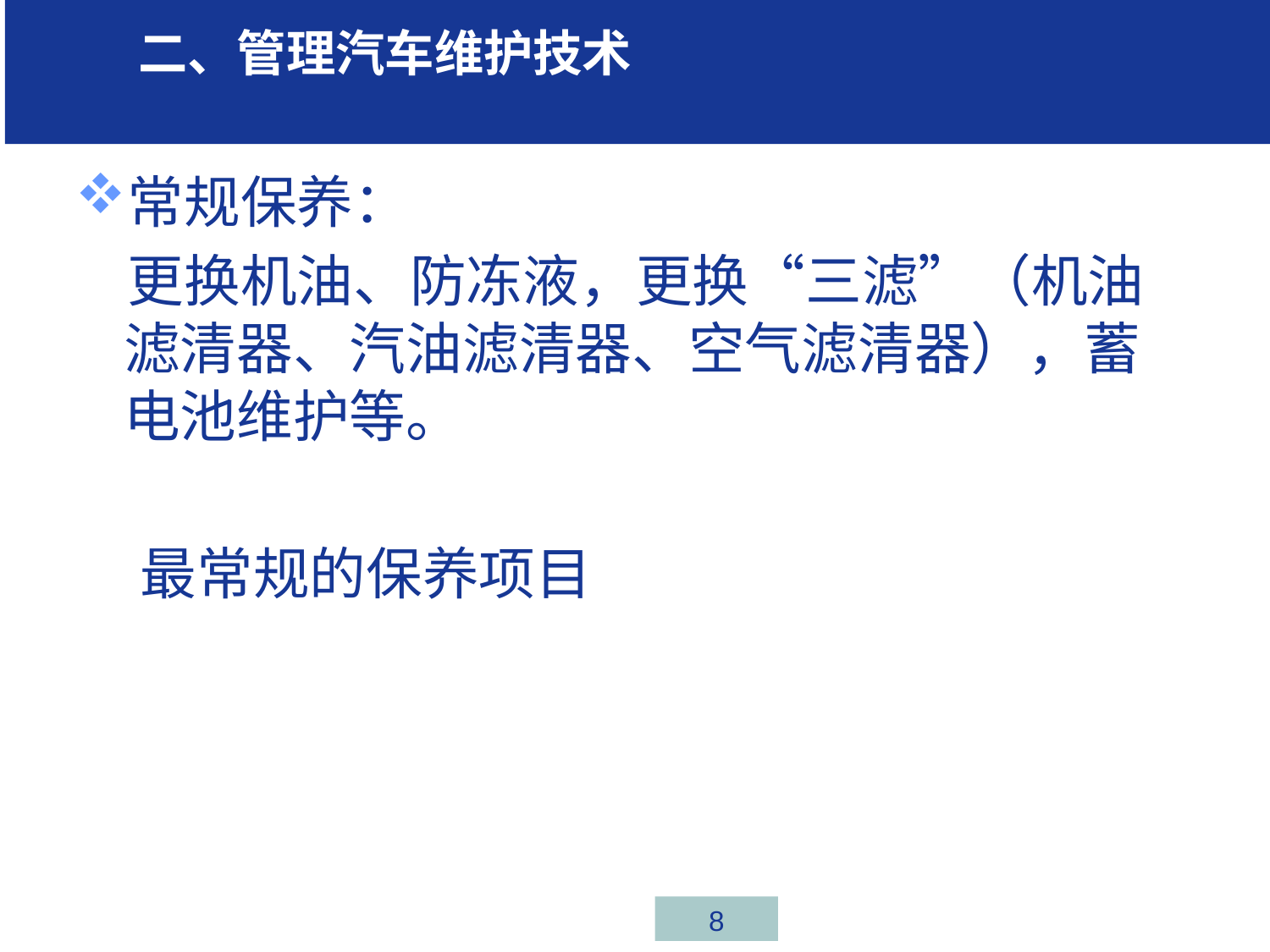

学习  二、管理汽车维护技术任务一、汽车行业介绍
常规保养：
   更换机油、防冻液，更换“三滤”（机油滤清器、汽油滤清器、空气滤清器），蓄电池维护等。

    最常规的保养项目

# 汽车保养的类型
8